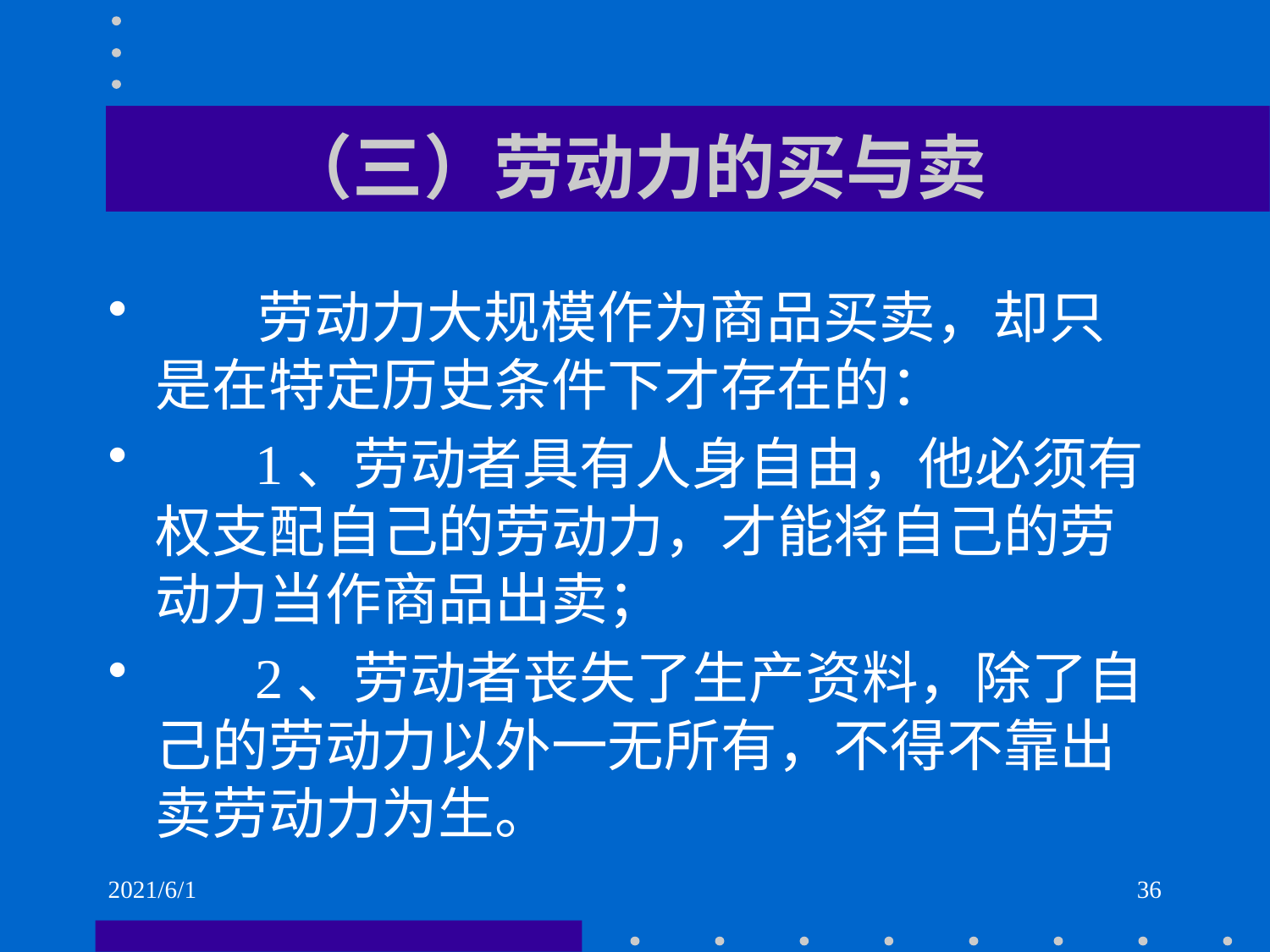

# （三）劳动力的买与卖
       劳动力大规模作为商品买卖，却只是在特定历史条件下才存在的：
       1、劳动者具有人身自由，他必须有权支配自己的劳动力，才能将自己的劳动力当作商品出卖；
       2、劳动者丧失了生产资料，除了自己的劳动力以外一无所有，不得不靠出卖劳动力为生。
2021/6/1
36